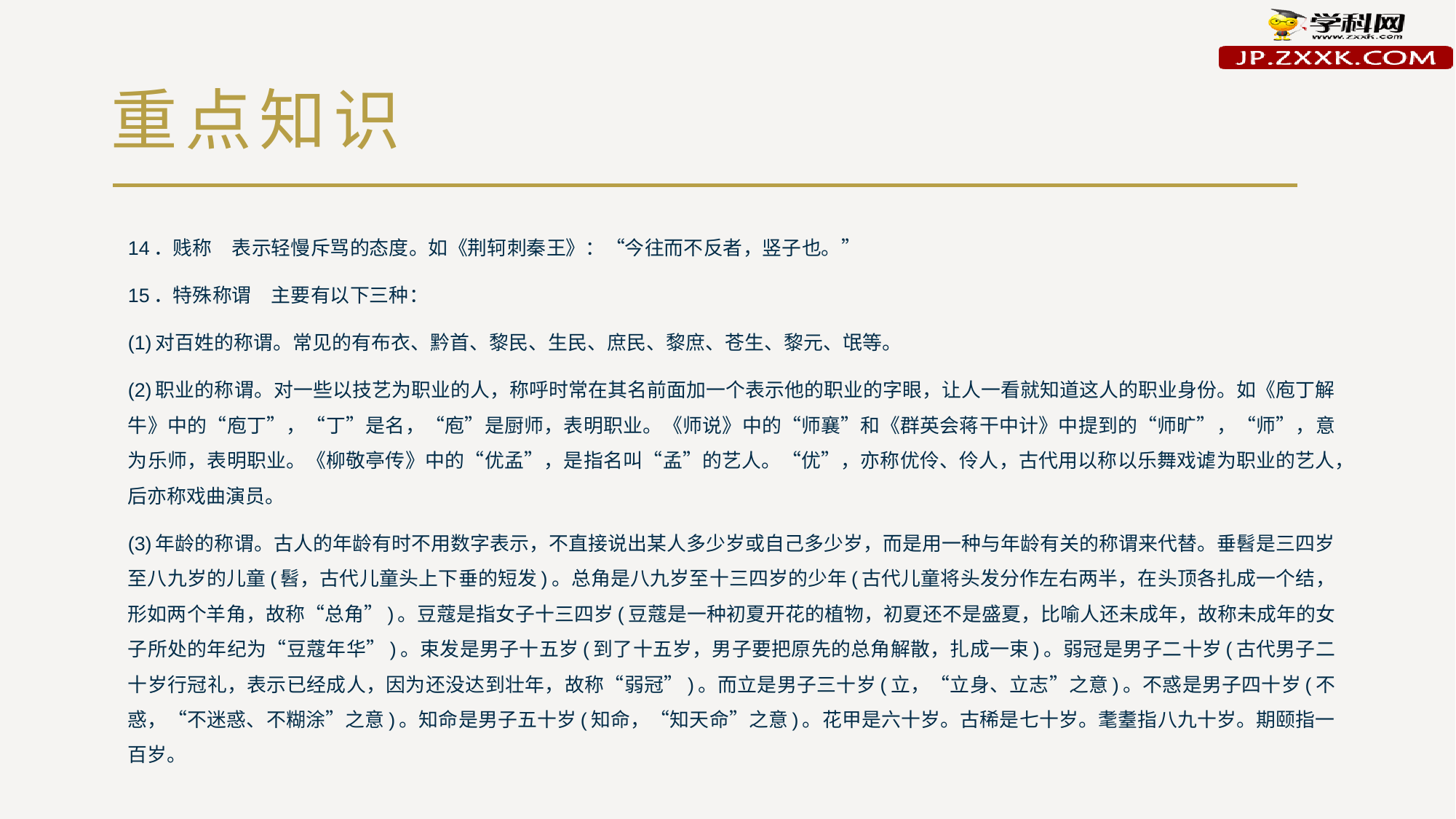

# 重点知识
14．贱称　表示轻慢斥骂的态度。如《荆轲刺秦王》：“今往而不反者，竖子也。”
15．特殊称谓　主要有以下三种：
(1)对百姓的称谓。常见的有布衣、黔首、黎民、生民、庶民、黎庶、苍生、黎元、氓等。
(2)职业的称谓。对一些以技艺为职业的人，称呼时常在其名前面加一个表示他的职业的字眼，让人一看就知道这人的职业身份。如《庖丁解牛》中的“庖丁”，“丁”是名，“庖”是厨师，表明职业。《师说》中的“师襄”和《群英会蒋干中计》中提到的“师旷”，“师”，意为乐师，表明职业。《柳敬亭传》中的“优孟”，是指名叫“孟”的艺人。“优”，亦称优伶、伶人，古代用以称以乐舞戏谑为职业的艺人，后亦称戏曲演员。
(3)年龄的称谓。古人的年龄有时不用数字表示，不直接说出某人多少岁或自己多少岁，而是用一种与年龄有关的称谓来代替。垂髫是三四岁至八九岁的儿童(髫，古代儿童头上下垂的短发)。总角是八九岁至十三四岁的少年(古代儿童将头发分作左右两半，在头顶各扎成一个结，形如两个羊角，故称“总角”)。豆蔻是指女子十三四岁(豆蔻是一种初夏开花的植物，初夏还不是盛夏，比喻人还未成年，故称未成年的女子所处的年纪为“豆蔻年华”)。束发是男子十五岁(到了十五岁，男子要把原先的总角解散，扎成一束)。弱冠是男子二十岁(古代男子二十岁行冠礼，表示已经成人，因为还没达到壮年，故称“弱冠”)。而立是男子三十岁(立，“立身、立志”之意)。不惑是男子四十岁(不惑，“不迷惑、不糊涂”之意)。知命是男子五十岁(知命，“知天命”之意)。花甲是六十岁。古稀是七十岁。耄耋指八九十岁。期颐指一百岁。